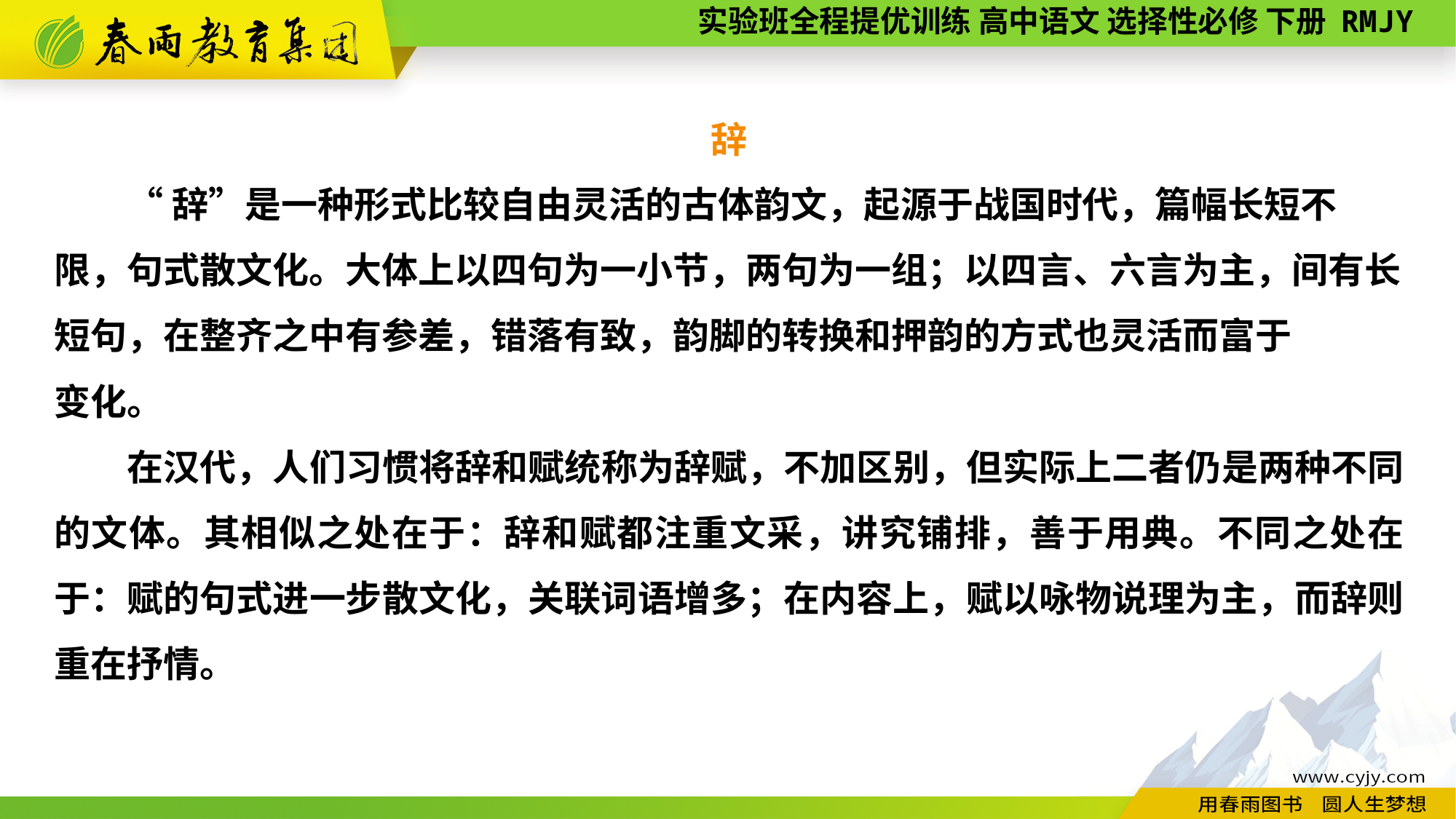

辞
“辞”是一种形式比较自由灵活的古体韵文，起源于战国时代，篇幅长短不限，句式散文化。大体上以四句为一小节，两句为一组；以四言、六言为主，间有长短句，在整齐之中有参差，错落有致，韵脚的转换和押韵的方式也灵活而富于
变化。
在汉代，人们习惯将辞和赋统称为辞赋，不加区别，但实际上二者仍是两种不同的文体。其相似之处在于：辞和赋都注重文采，讲究铺排，善于用典。不同之处在于：赋的句式进一步散文化，关联词语增多；在内容上，赋以咏物说理为主，而辞则重在抒情。